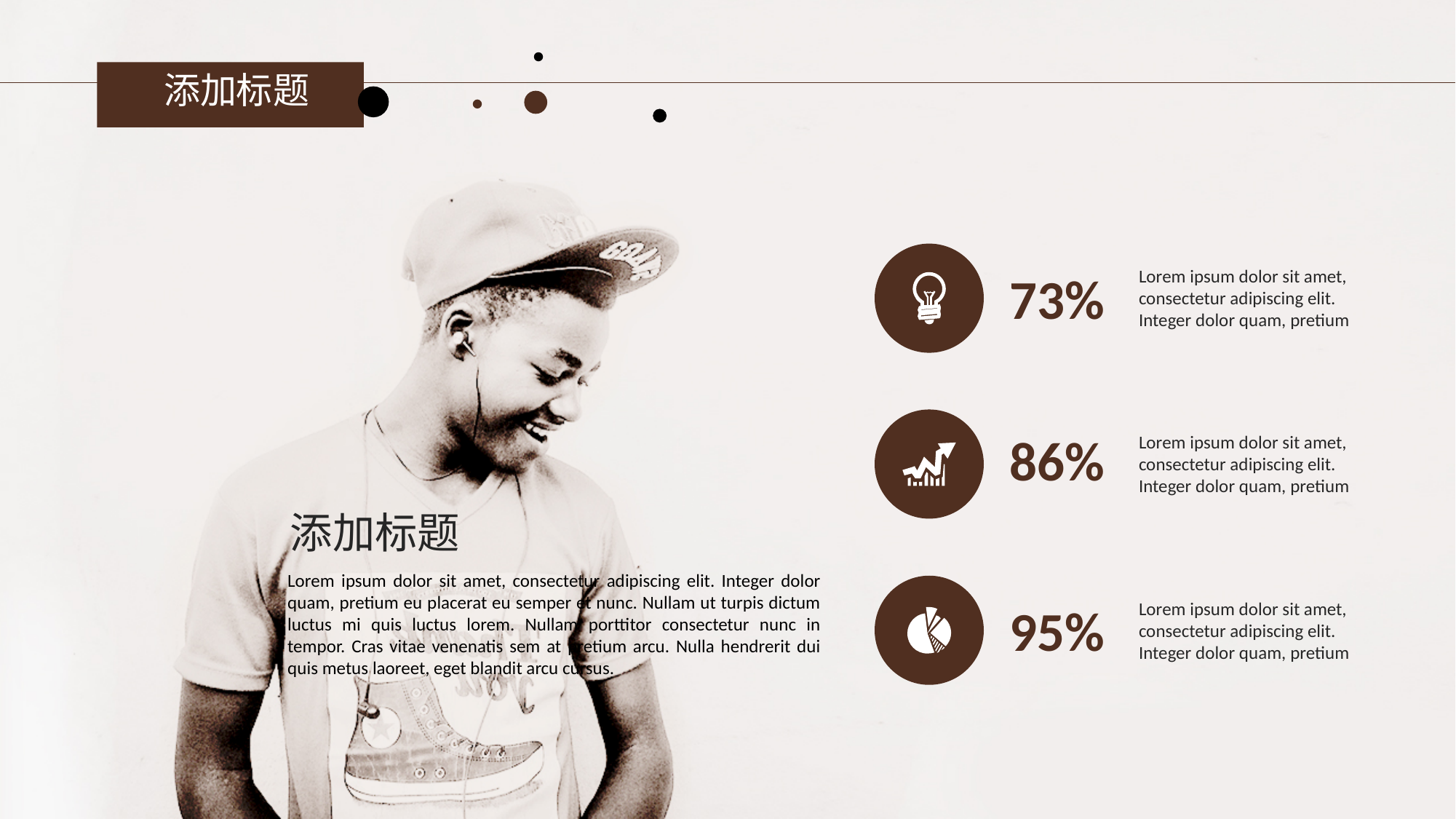

添加标题

73%
Lorem ipsum dolor sit amet, consectetur adipiscing elit. Integer dolor quam, pretium

86%
Lorem ipsum dolor sit amet, consectetur adipiscing elit. Integer dolor quam, pretium
添加标题
Lorem ipsum dolor sit amet, consectetur adipiscing elit. Integer dolor quam, pretium eu placerat eu semper et nunc. Nullam ut turpis dictum luctus mi quis luctus lorem. Nullam porttitor consectetur nunc in tempor. Cras vitae venenatis sem at pretium arcu. Nulla hendrerit dui quis metus laoreet, eget blandit arcu cursus.

95%
Lorem ipsum dolor sit amet, consectetur adipiscing elit. Integer dolor quam, pretium